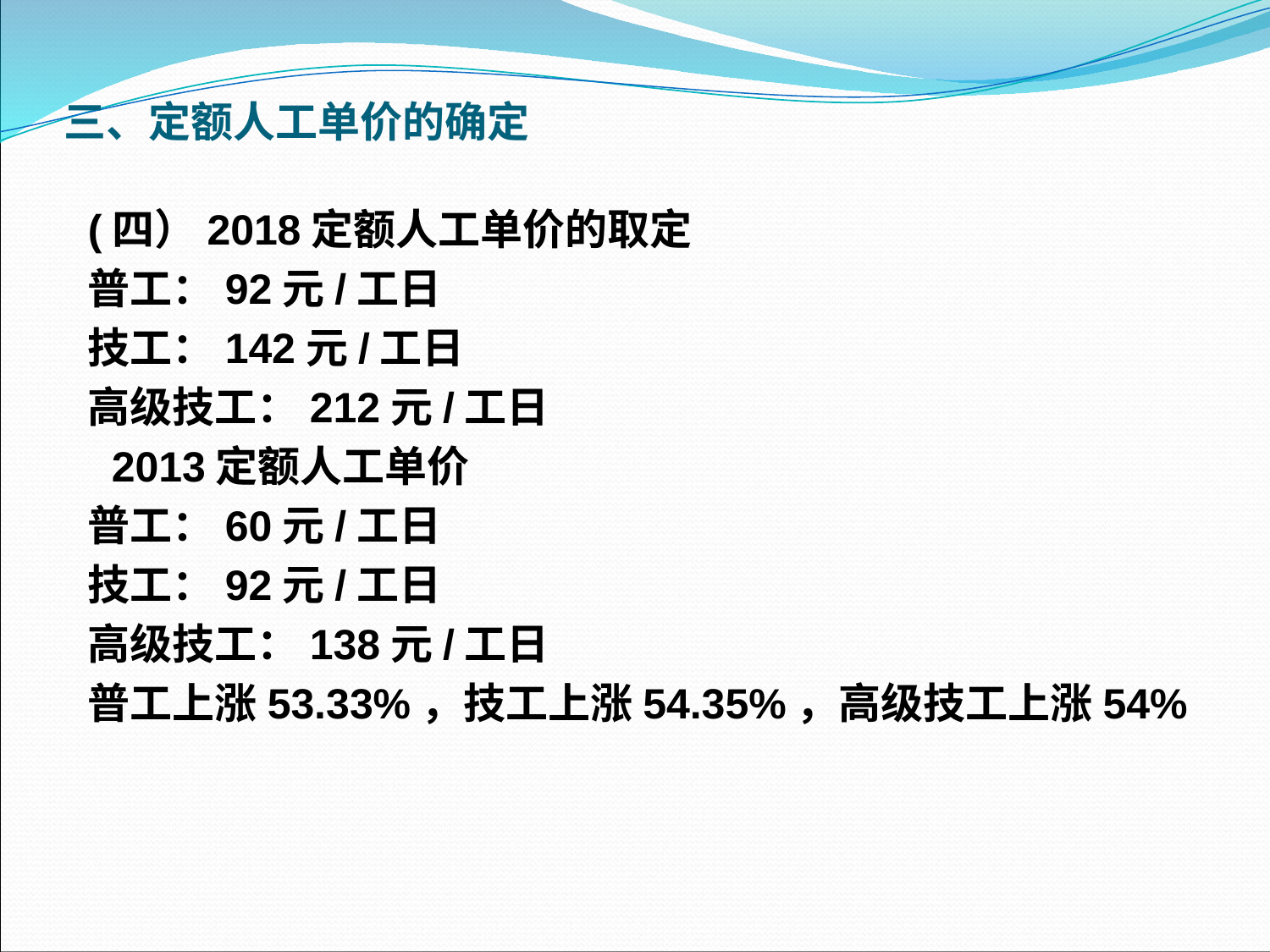

三、定额人工单价的确定
(四）2018定额人工单价的取定
普工：92元/工日
技工：142元/工日
高级技工：212元/工日
  2013定额人工单价
普工：60元/工日
技工：92元/工日
高级技工：138元/工日
普工上涨53.33%，技工上涨54.35%，高级技工上涨54%